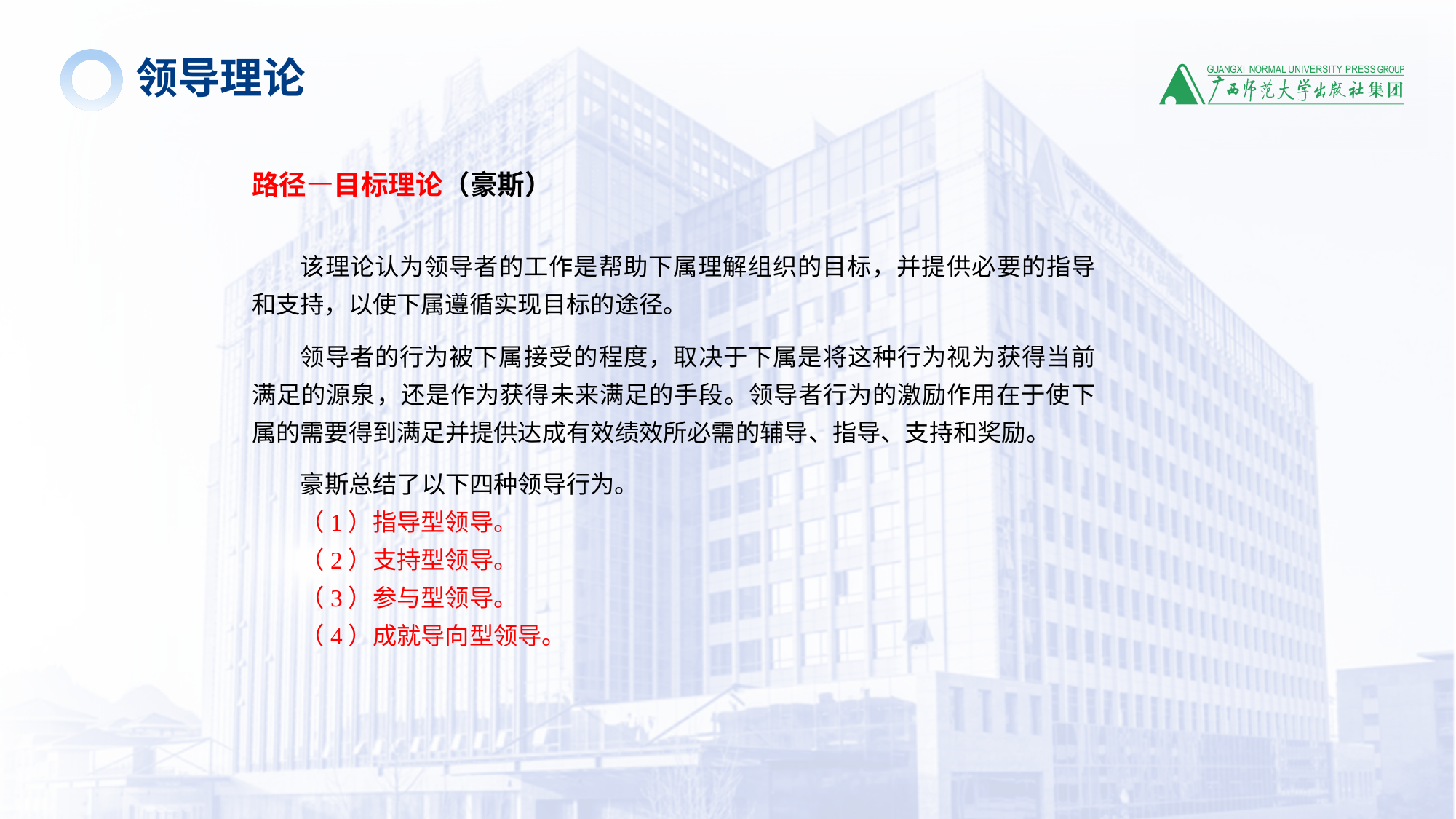

领导理论

路径—目标理论（豪斯）

该理论认为领导者的工作是帮助下属理解组织的目标，并提供必要的指导和支持，以使下属遵循实现目标的途径。

领导者的行为被下属接受的程度，取决于下属是将这种行为视为获得当前满足的源泉，还是作为获得未来满足的手段。领导者行为的激励作用在于使下属的需要得到满足并提供达成有效绩效所必需的辅导、指导、支持和奖励。

豪斯总结了以下四种领导行为。
（1）指导型领导。
（2）支持型领导。
（3）参与型领导。
（4）成就导向型领导。